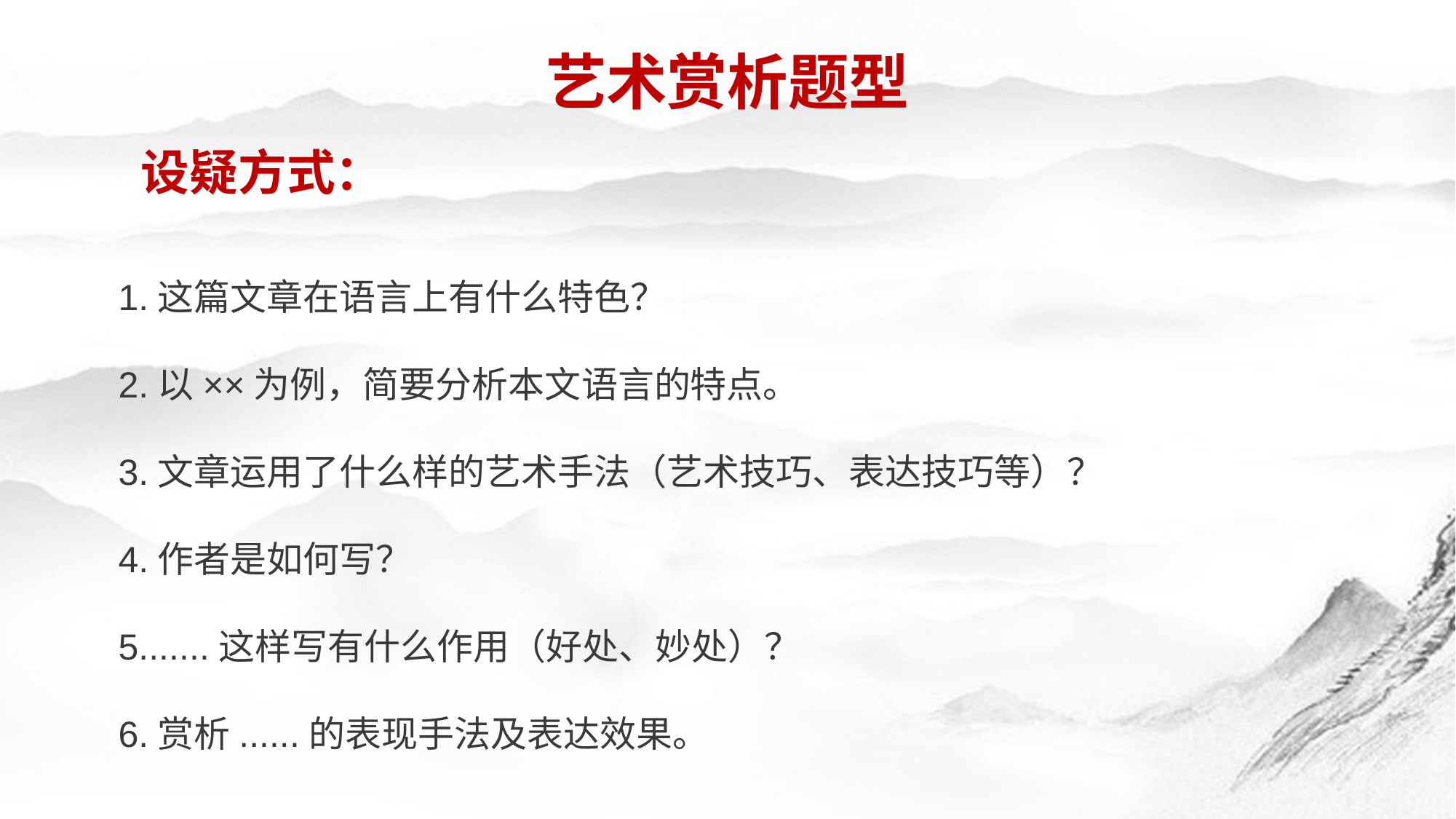

艺术赏析题型
 设疑方式：
1.这篇文章在语言上有什么特色？
2.以××为例，简要分析本文语言的特点。
3.文章运用了什么样的艺术手法（艺术技巧、表达技巧等）？
4.作者是如何写？
5.......这样写有什么作用（好处、妙处）？
6.赏析......的表现手法及表达效果。